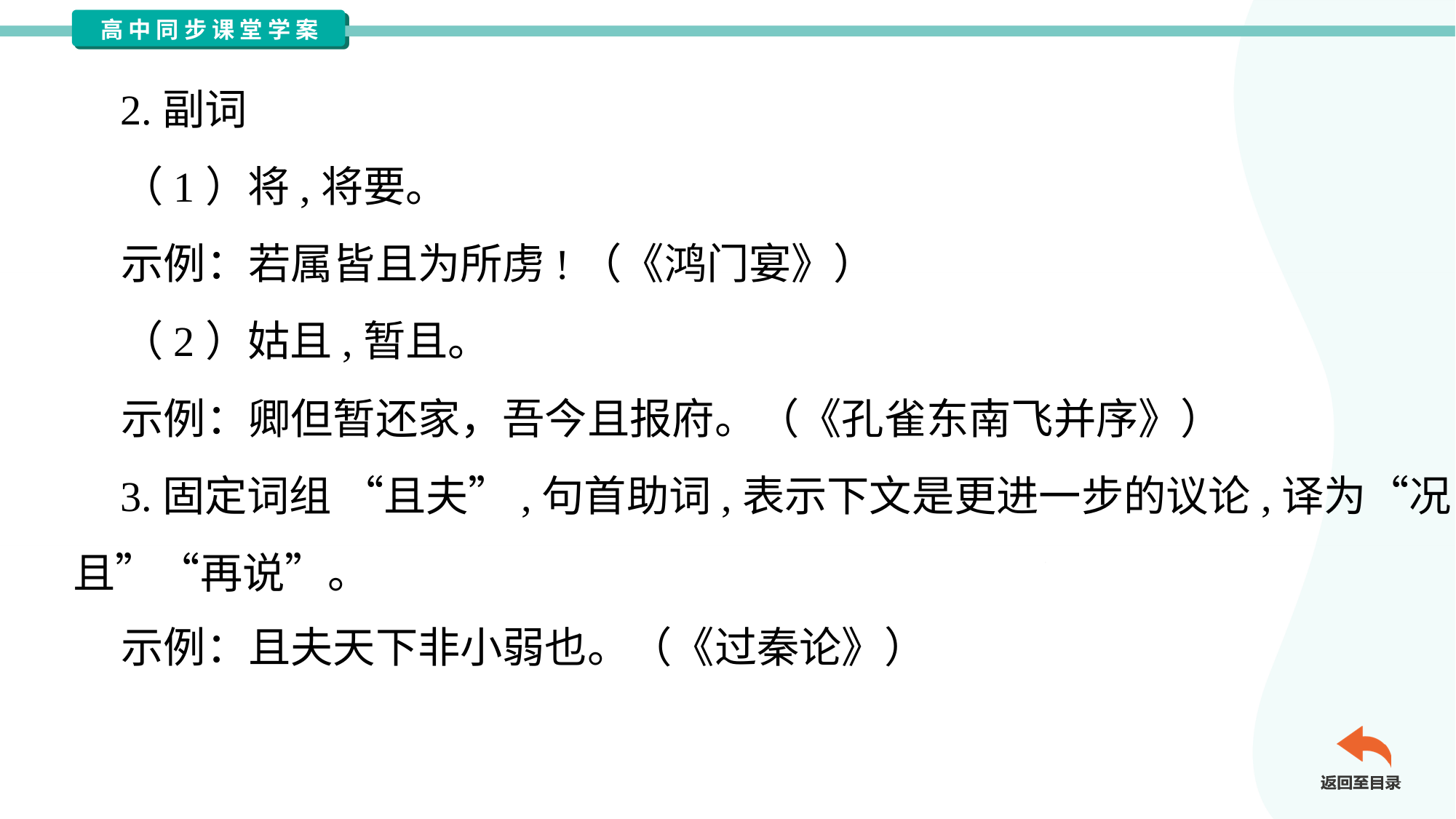

2.副词
    （1）将,将要。
    示例：若属皆且为所虏!（《鸿门宴》）
    （2）姑且,暂且。
    示例：卿但暂还家，吾今且报府。（《孔雀东南飞并序》）
    3.固定词组 “且夫”,句首助词,表示下文是更进一步的议论,译为“况
且”“再说”。
    示例：且夫天下非小弱也。（《过秦论》）